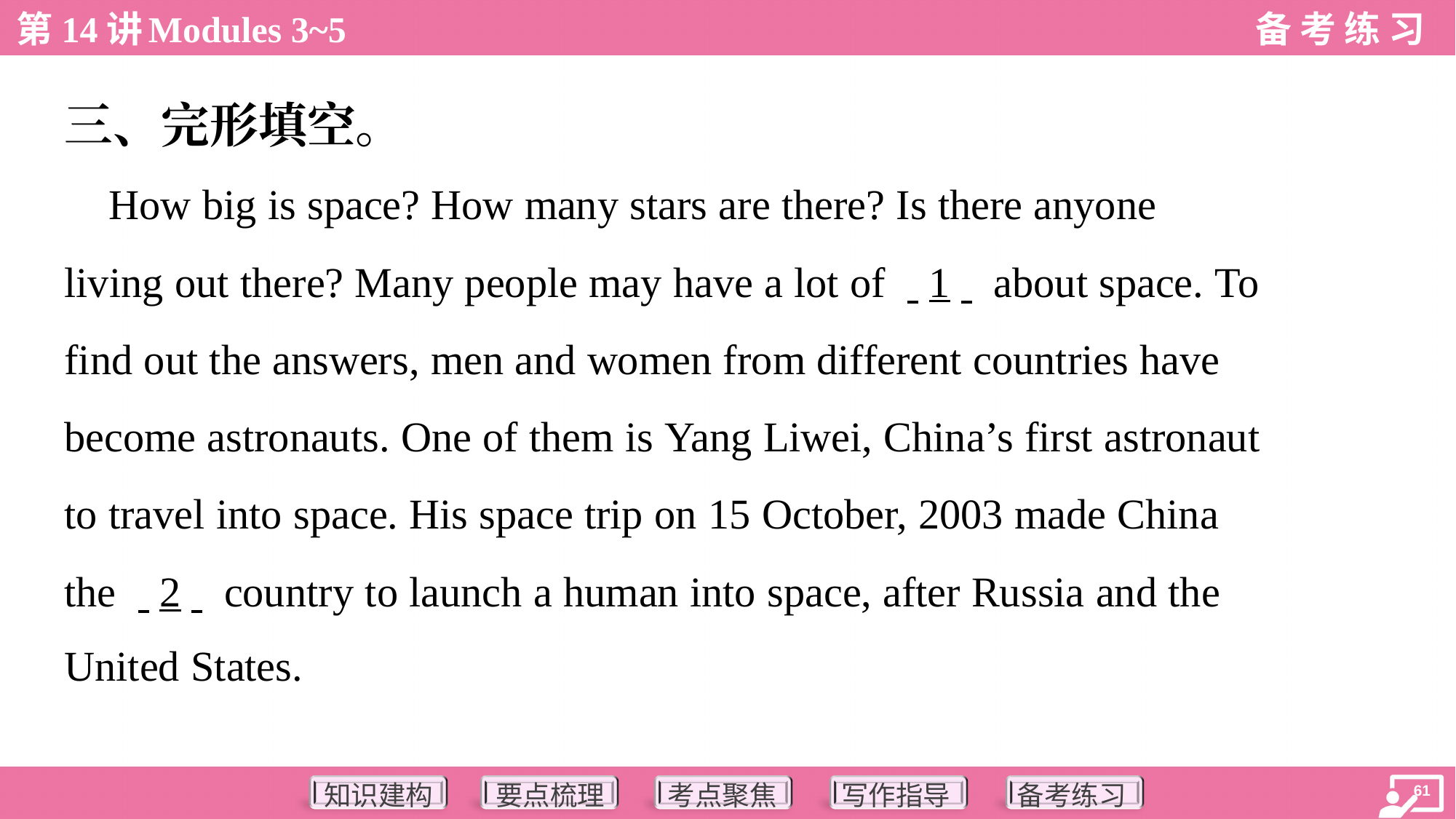

三、完形填空。
    How big is space? How many stars are there? Is there anyone
living out there? Many people may have a lot of . .1. . about space. To
find out the answers, men and women from different countries have
become astronauts. One of them is Yang Liwei, China’s first astronaut
to travel into space. His space trip on 15 October, 2003 made China
the . .2. . country to launch a human into space, after Russia and the
United States.